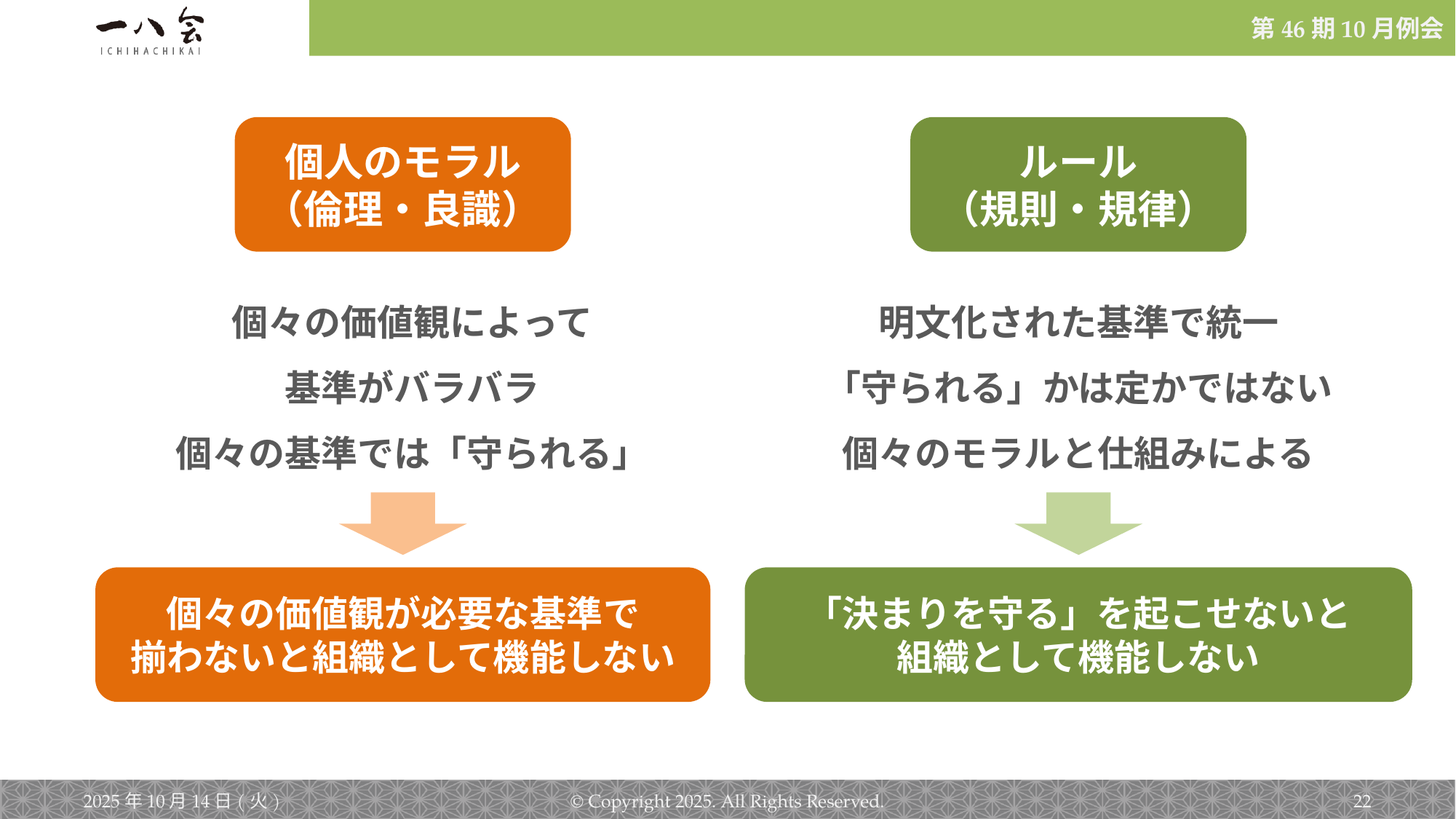

個人のモラル
（倫理・良識）
ルール
（規則・規律）
個々の価値観によって
基準がバラバラ
個々の基準では「守られる」
明文化された基準で統一
「守られる」かは定かではない
個々のモラルと仕組みによる

個々の価値観が必要な基準で
揃わないと組織として機能しない
「決まりを守る」を起こせないと
組織として機能しない
2025年10月14日(火)
© Copyright 2025. All Rights Reserved.
22